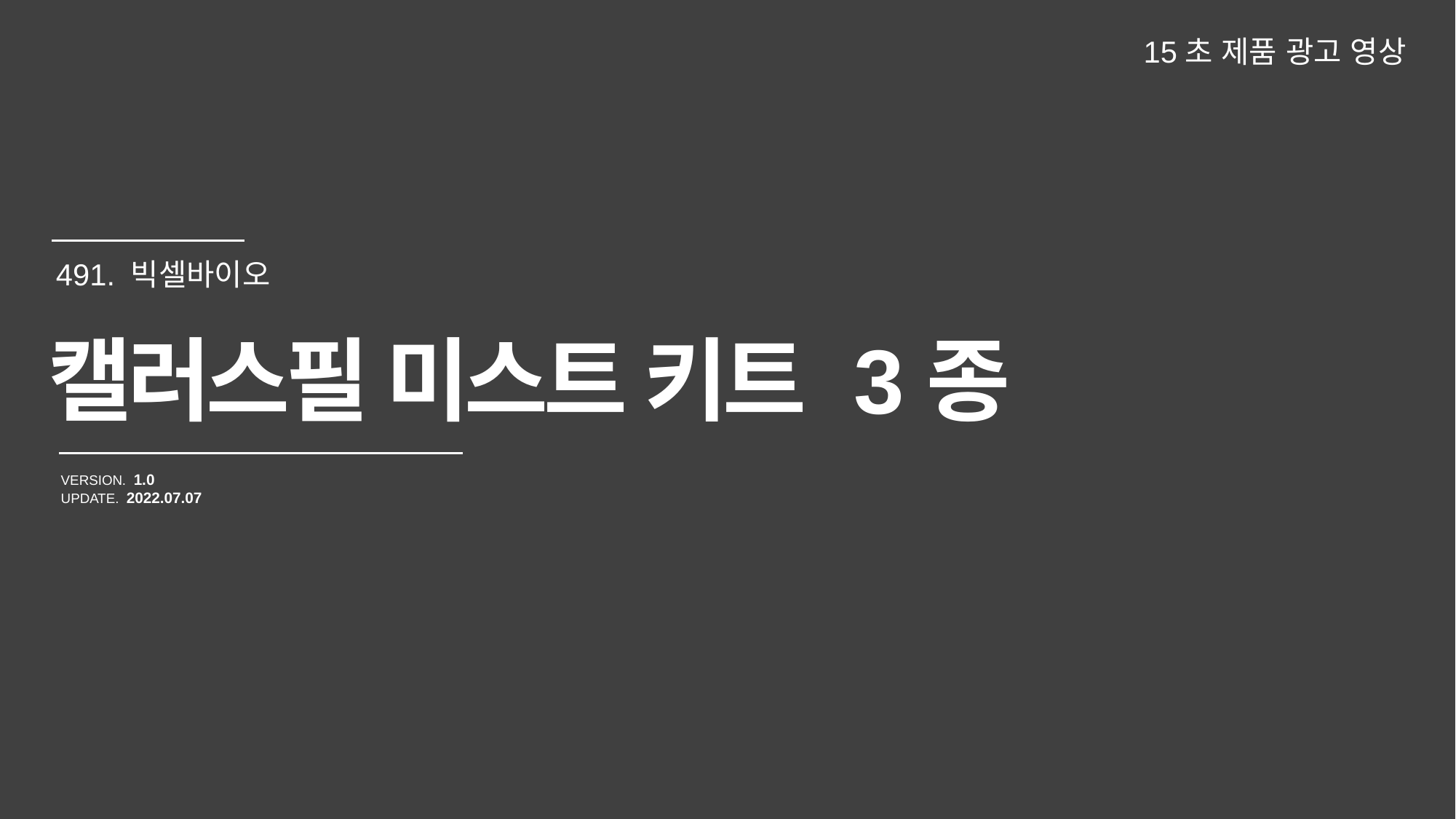

15초 제품 광고 영상
캘러스필 미스트 키트 3종
VERSION.  1.0
UPDATE.  2022.07.07

491. 빅셀바이오